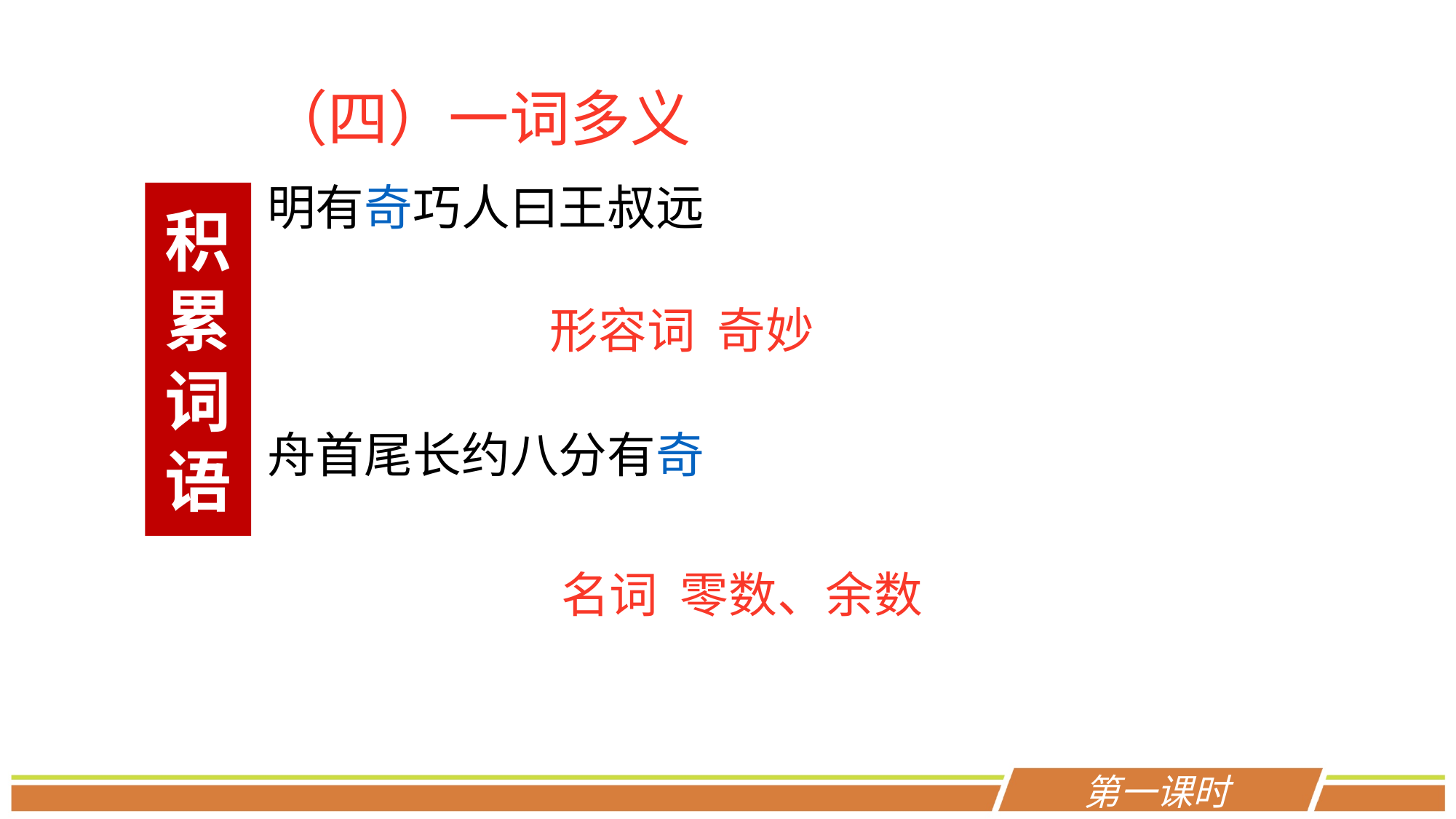

（四）一词多义
明有奇巧人曰王叔远

舟首尾长约八分有奇

积累词语
形容词  奇妙
名词  零数、余数
第一课时